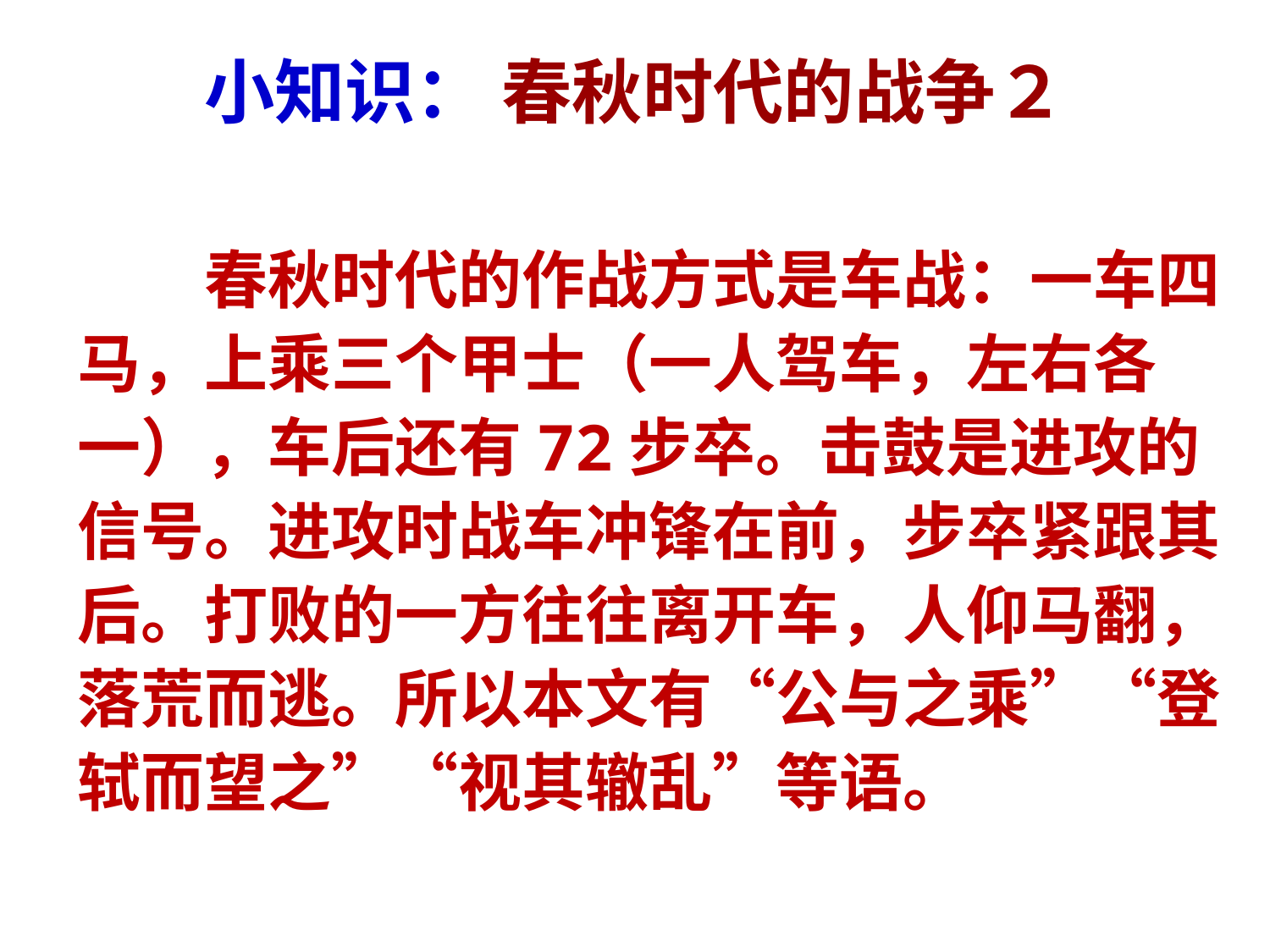

# 小知识： 春秋时代的战争２
　　春秋时代的作战方式是车战：一车四马，上乘三个甲士（一人驾车，左右各一），车后还有72步卒。击鼓是进攻的信号。进攻时战车冲锋在前，步卒紧跟其后。打败的一方往往离开车，人仰马翻，落荒而逃。所以本文有“公与之乘”“登轼而望之”“视其辙乱”等语。